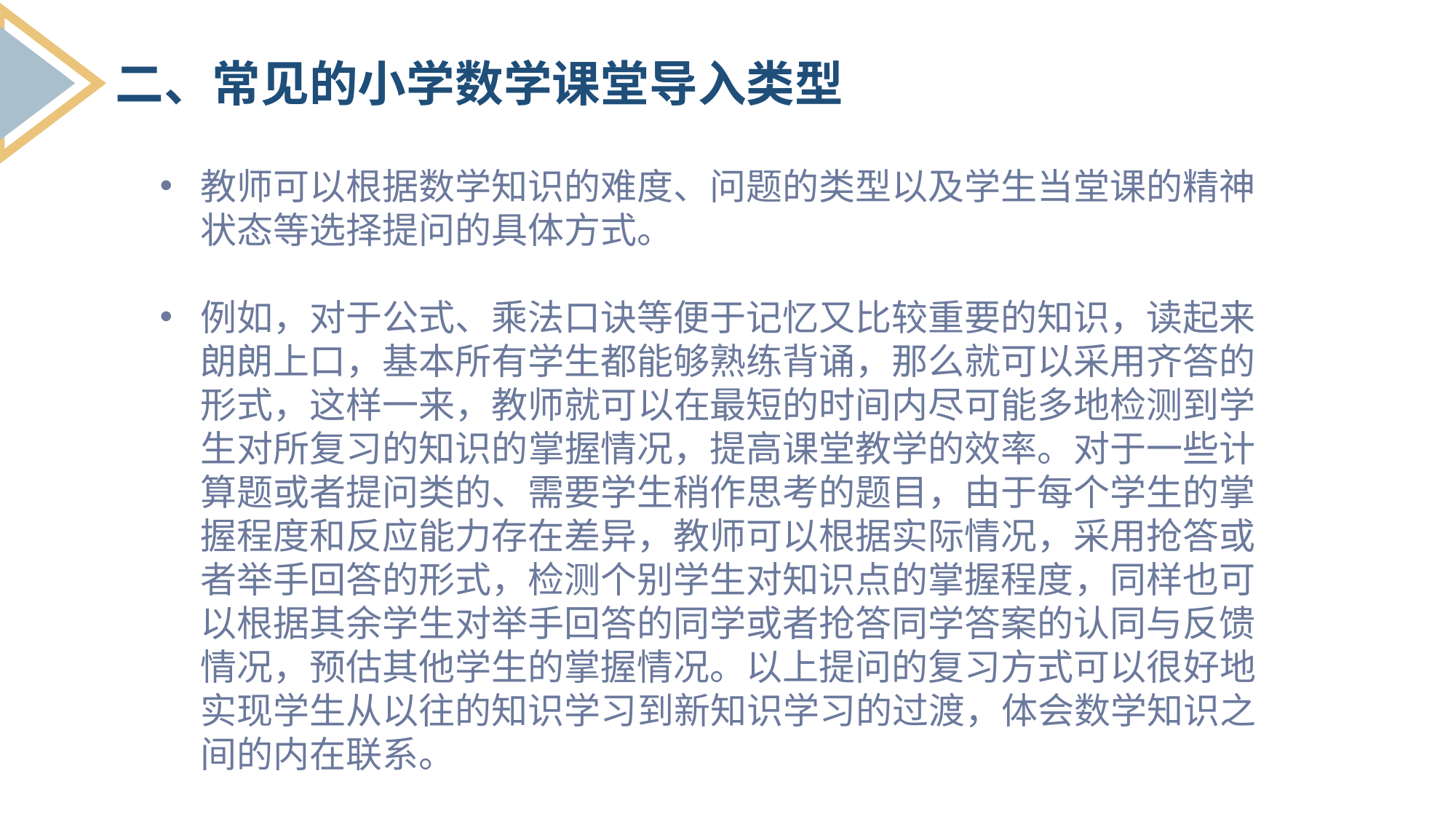

二、常见的小学数学课堂导入类型
教师可以根据数学知识的难度、问题的类型以及学生当堂课的精神状态等选择提问的具体方式。

例如，对于公式、乘法口诀等便于记忆又比较重要的知识，读起来朗朗上口，基本所有学生都能够熟练背诵，那么就可以采用齐答的形式，这样一来，教师就可以在最短的时间内尽可能多地检测到学生对所复习的知识的掌握情况，提高课堂教学的效率。对于一些计算题或者提问类的、需要学生稍作思考的题目，由于每个学生的掌握程度和反应能力存在差异，教师可以根据实际情况，采用抢答或者举手回答的形式，检测个别学生对知识点的掌握程度，同样也可以根据其余学生对举手回答的同学或者抢答同学答案的认同与反馈情况，预估其他学生的掌握情况。以上提问的复习方式可以很好地实现学生从以往的知识学习到新知识学习的过渡，体会数学知识之间的内在联系。